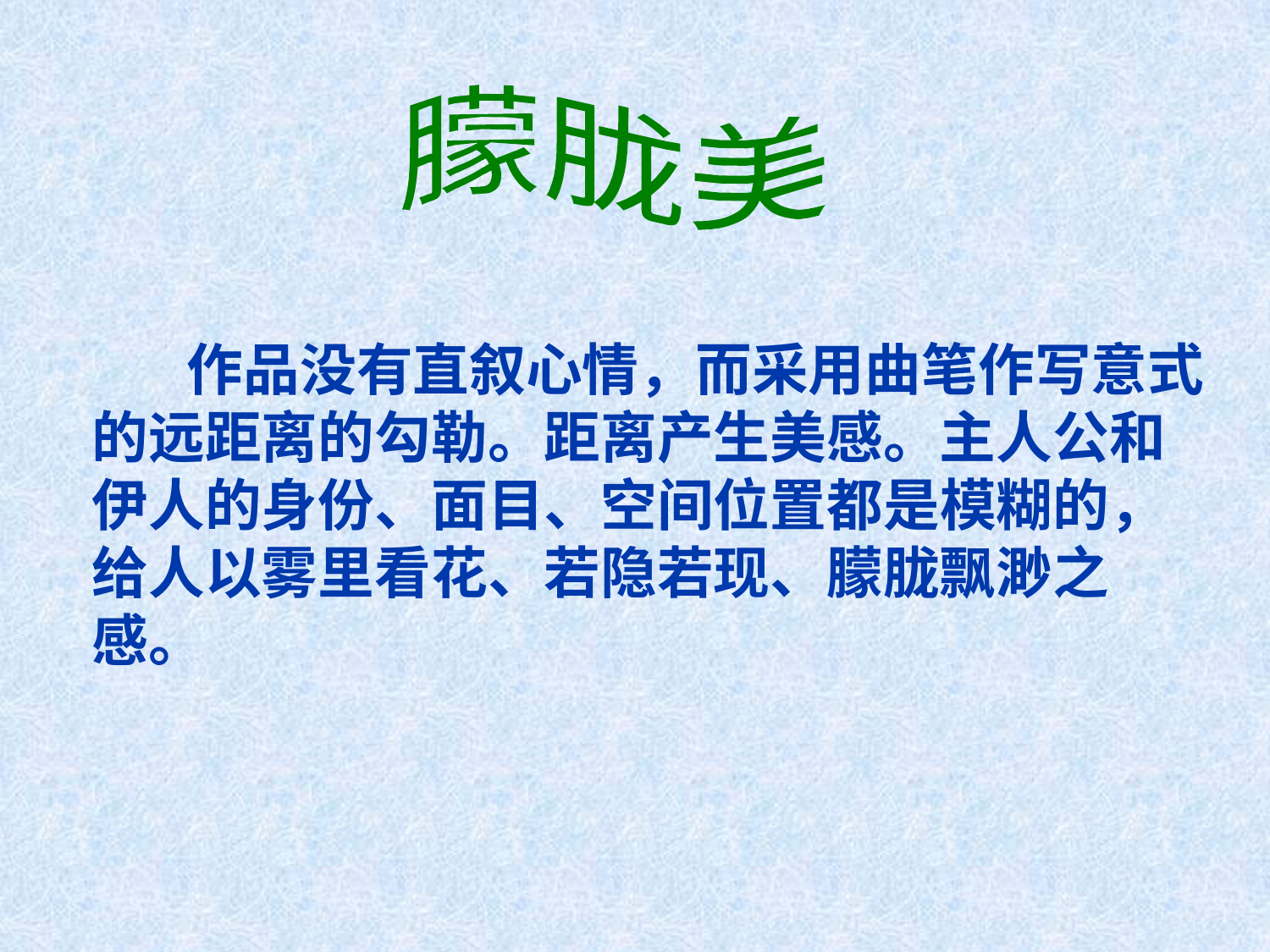

朦胧美
          作品没有直叙心情，而采用曲笔作写意式的远距离的勾勒。距离产生美感。主人公和伊人的身份、面目、空间位置都是模糊的，给人以雾里看花、若隐若现、朦胧飘渺之感。